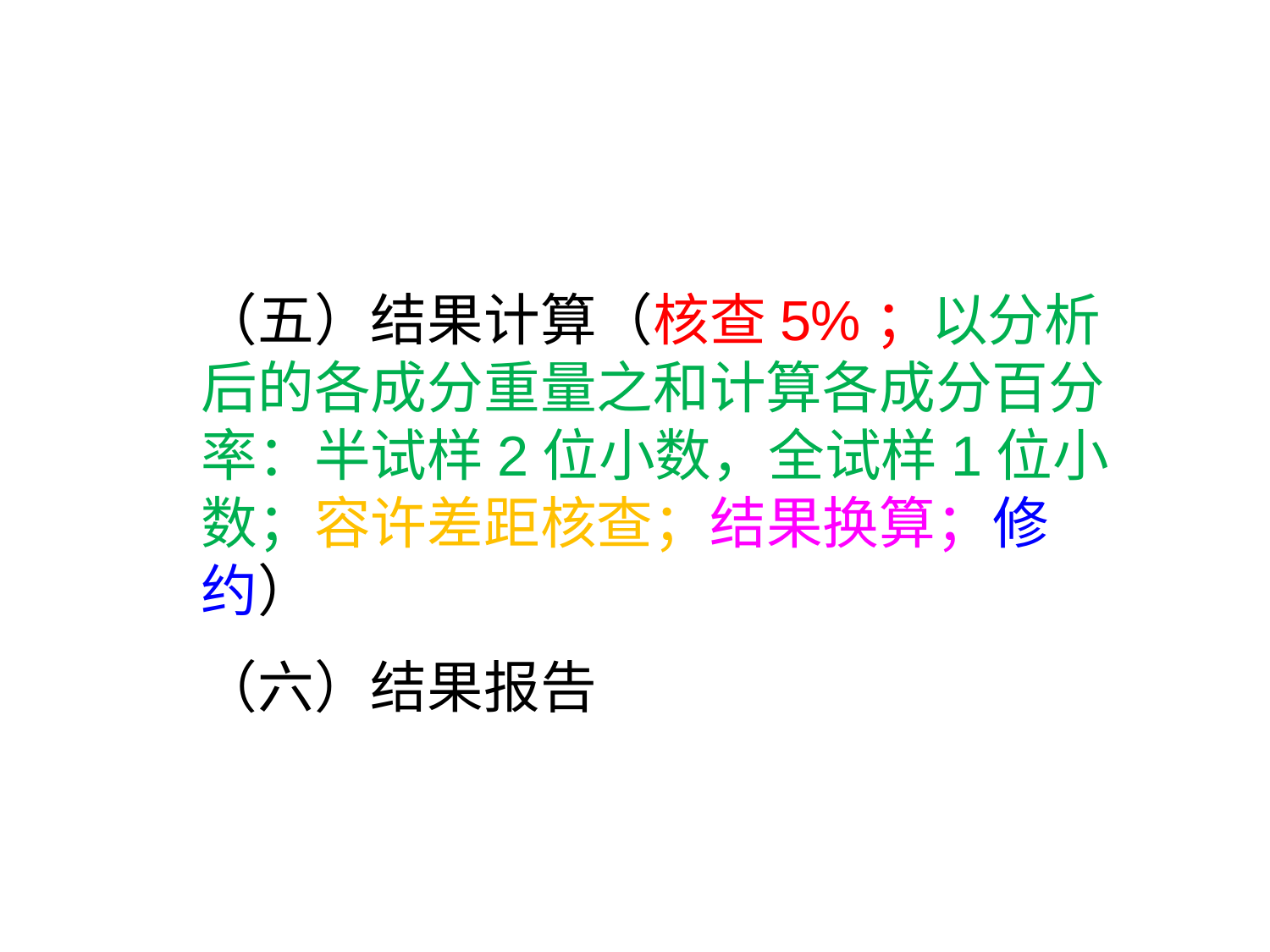

（五）结果计算（核查5%；以分析后的各成分重量之和计算各成分百分率：半试样2位小数，全试样1位小数；容许差距核查；结果换算；修约）
（六）结果报告